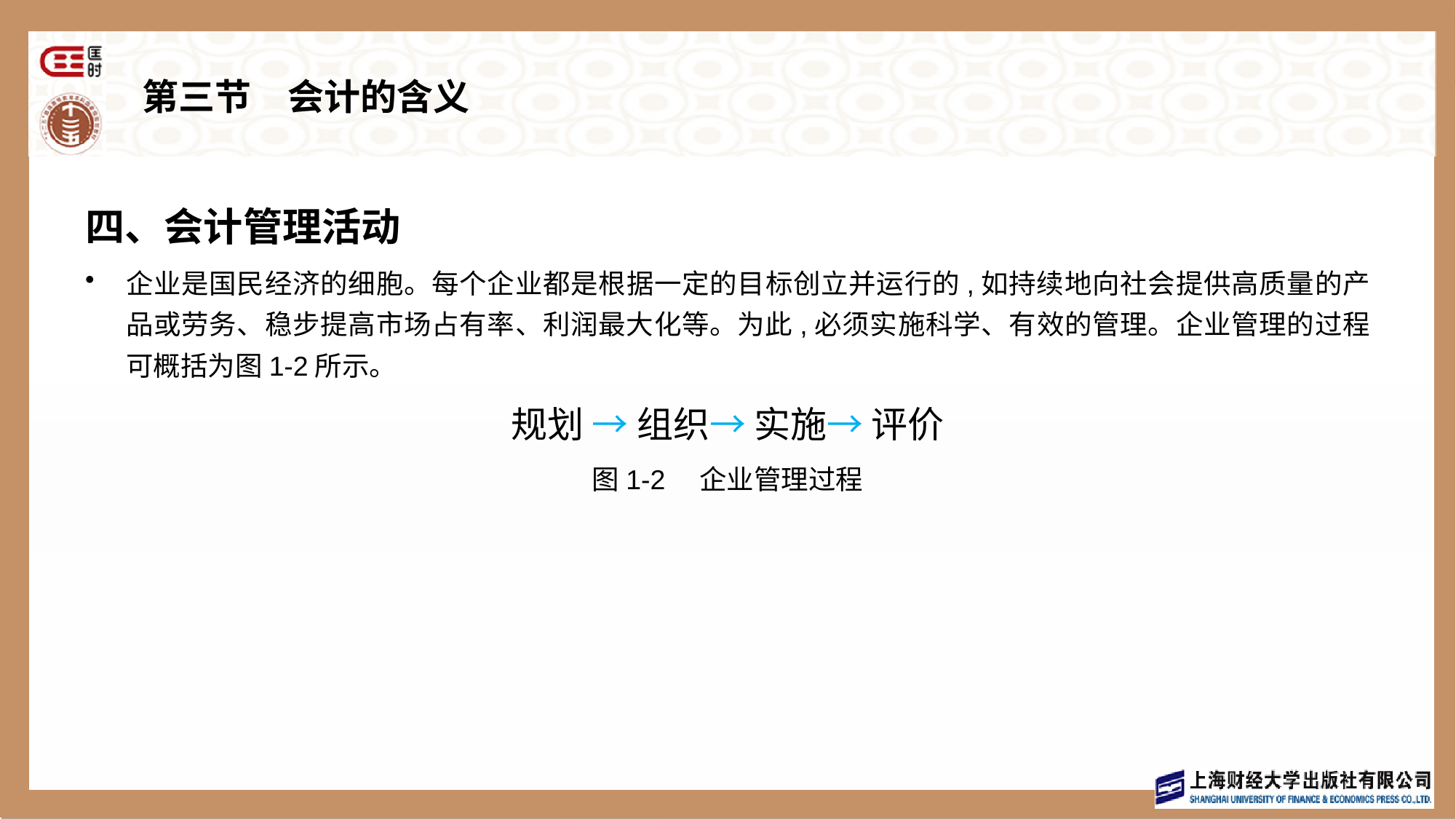

# 第三节　会计的含义
四、会计管理活动
企业是国民经济的细胞。每个企业都是根据一定的目标创立并运行的,如持续地向社会提供高质量的产品或劳务、稳步提高市场占有率、利润最大化等。为此,必须实施科学、有效的管理。企业管理的过程可概括为图1-2所示。
规划 → 组织→ 实施→ 评价
图1-2　企业管理过程